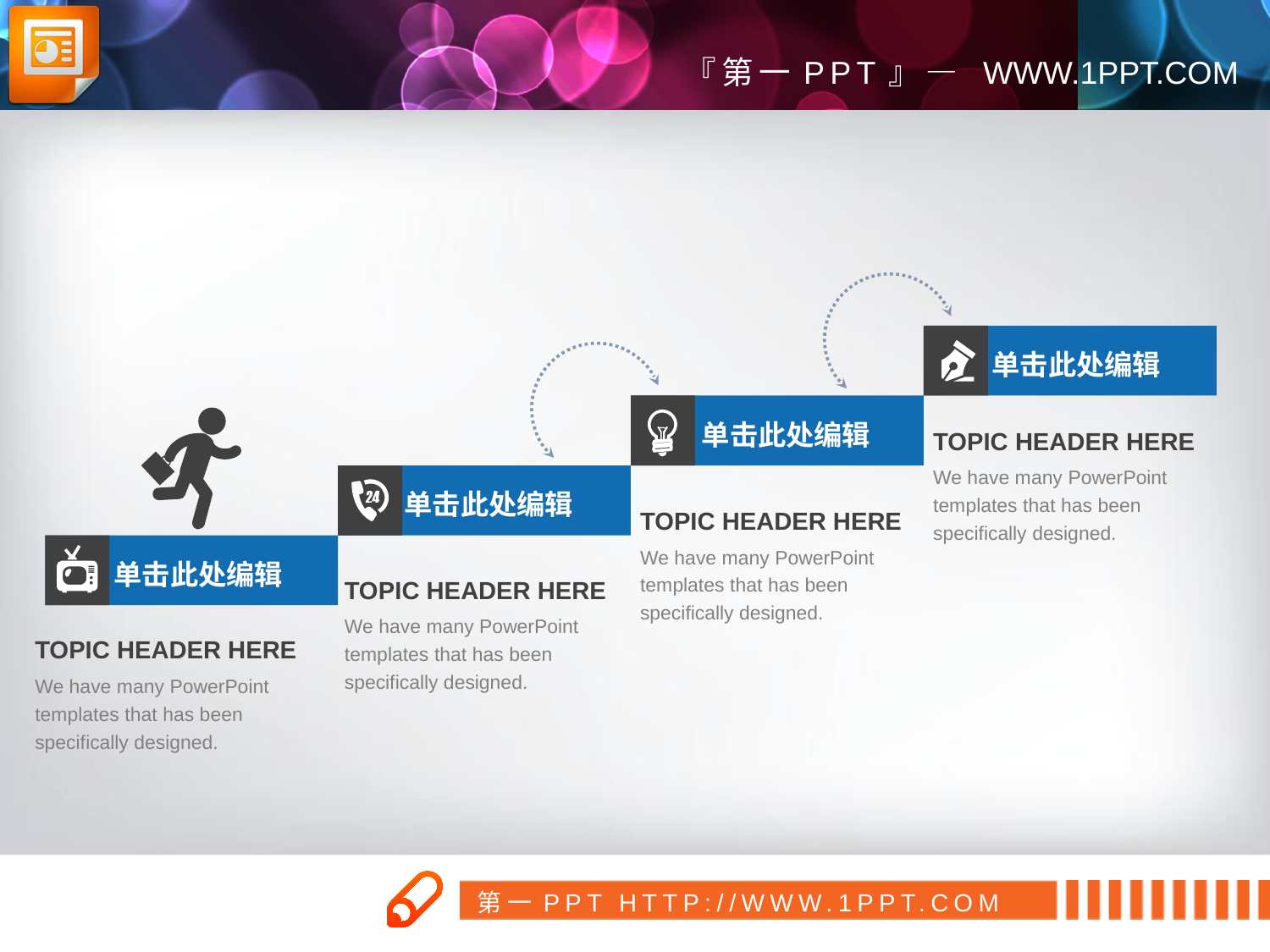

单击此处编辑

单击此处编辑
TOPIC HEADER HERE
We have many PowerPoint templates that has been specifically designed.

单击此处编辑
TOPIC HEADER HERE
We have many PowerPoint templates that has been specifically designed.

单击此处编辑
TOPIC HEADER HERE
We have many PowerPoint templates that has been specifically designed.
TOPIC HEADER HERE
We have many PowerPoint templates that has been specifically designed.